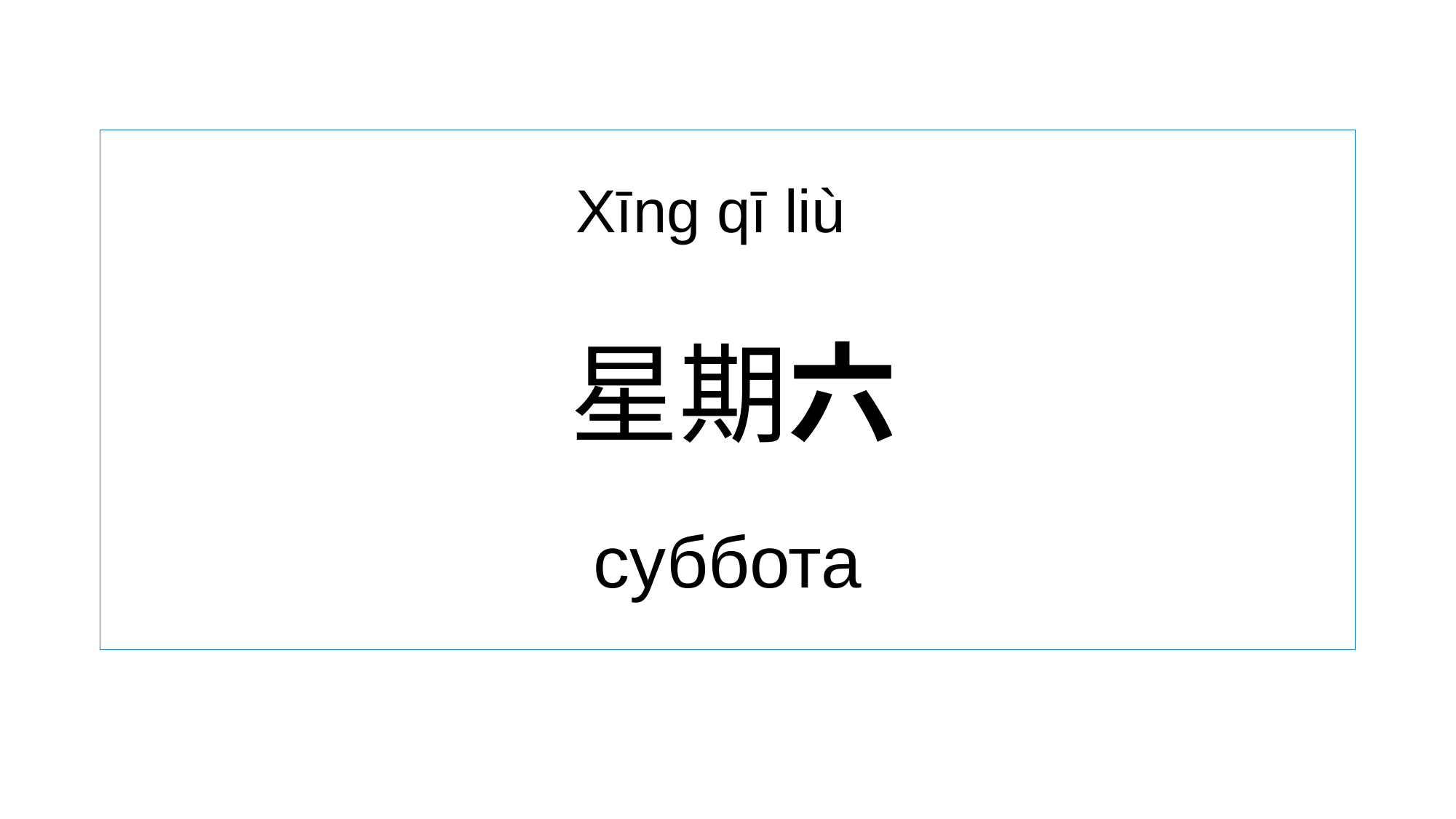

Xīng qī liù
    星期六
суббота